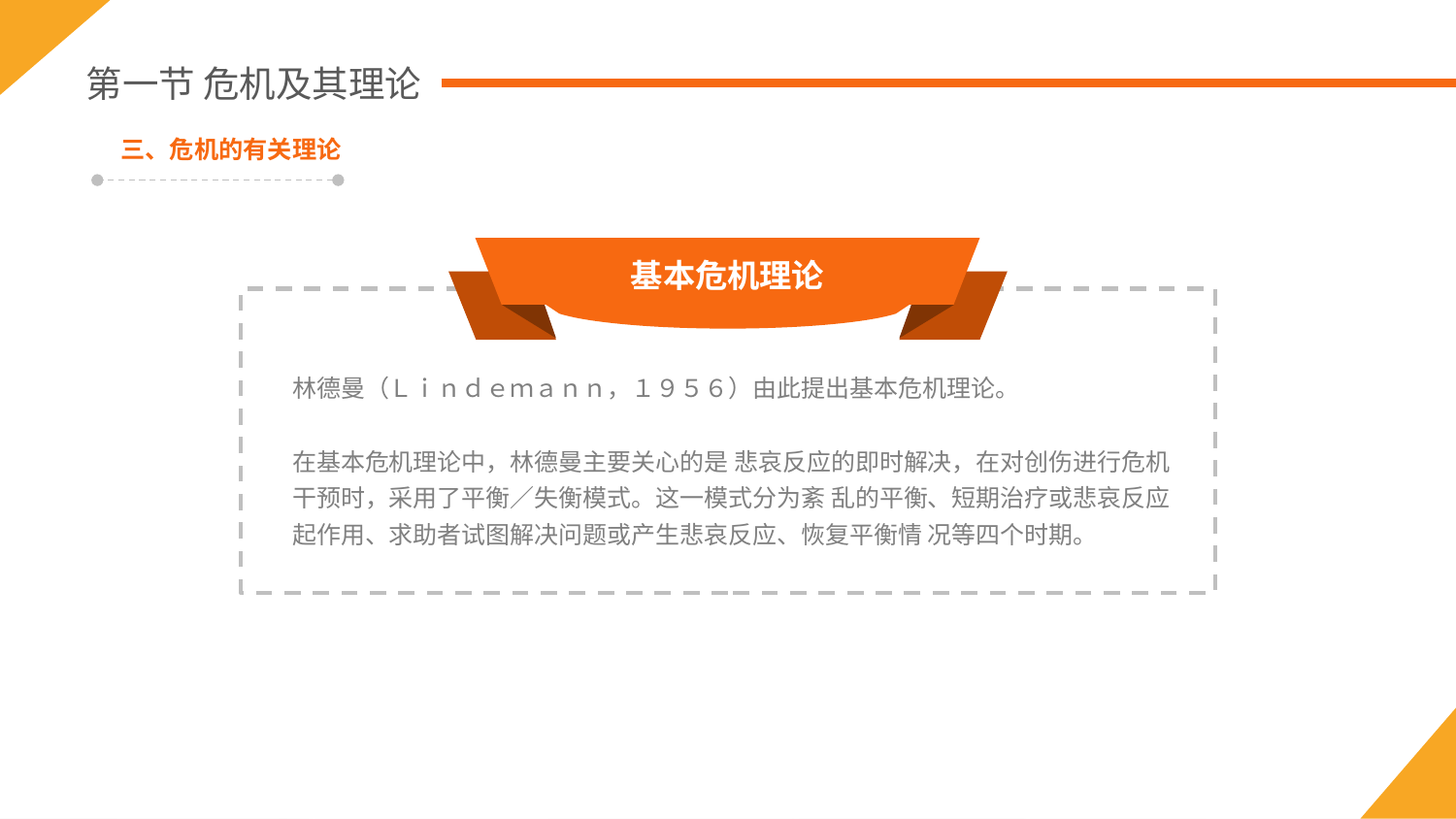

第一节 危机及其理论
三、危机的有关理论

基本危机理论

林德曼（Ｌｉｎｄｅｍａｎｎ，１９５６）由此提出基本危机理论。
在基本危机理论中，林德曼主要关心的是 悲哀反应的即时解决，在对创伤进行危机干预时，采用了平衡／失衡模式。这一模式分为紊 乱的平衡、短期治疗或悲哀反应起作用、求助者试图解决问题或产生悲哀反应、恢复平衡情 况等四个时期。